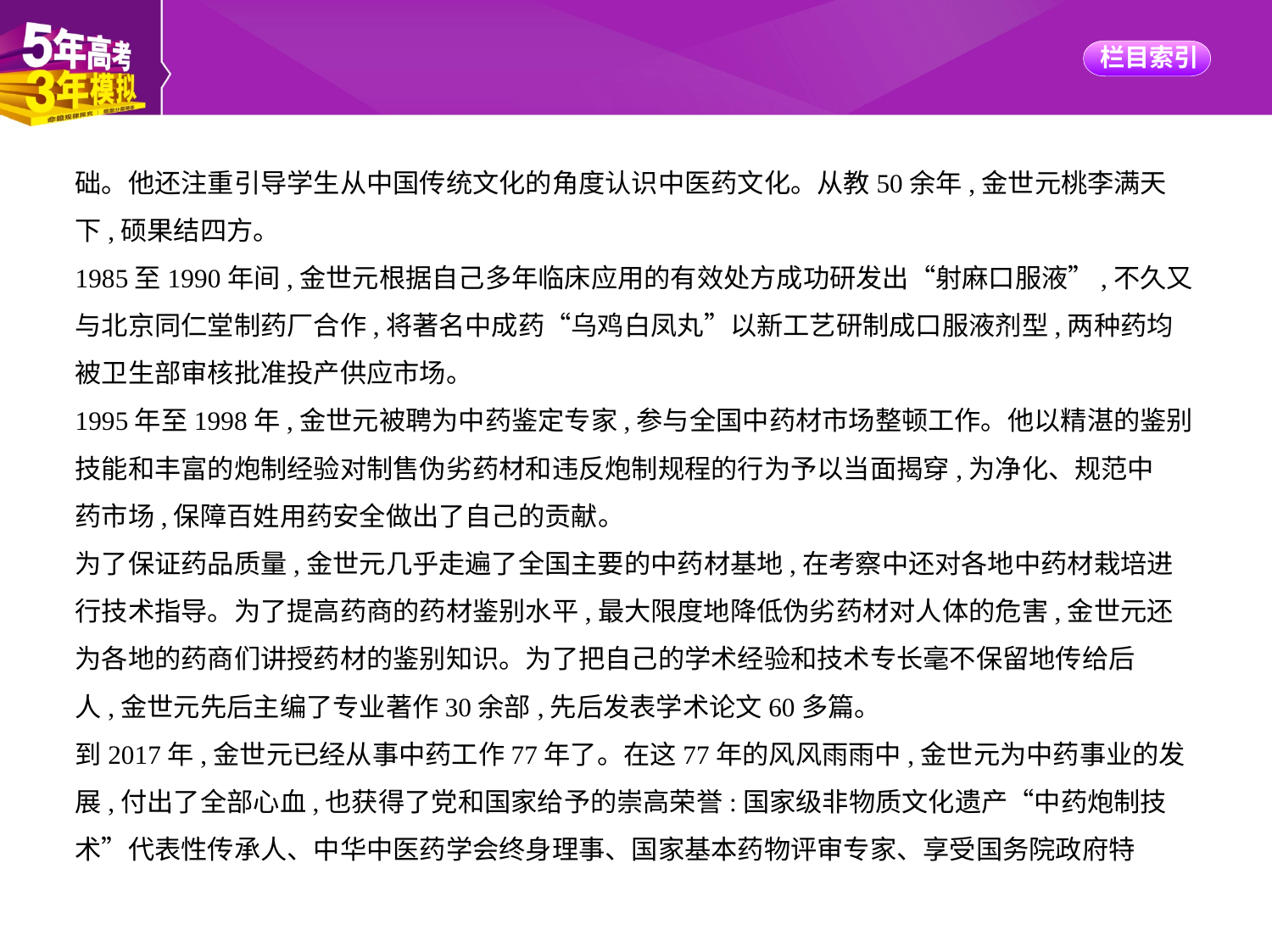

础。他还注重引导学生从中国传统文化的角度认识中医药文化。从教50余年,金世元桃李满天
下,硕果结四方。
1985至1990年间,金世元根据自己多年临床应用的有效处方成功研发出“射麻口服液”,不久又
与北京同仁堂制药厂合作,将著名中成药“乌鸡白凤丸”以新工艺研制成口服液剂型,两种药均
被卫生部审核批准投产供应市场。
1995年至1998年,金世元被聘为中药鉴定专家,参与全国中药材市场整顿工作。他以精湛的鉴别
技能和丰富的炮制经验对制售伪劣药材和违反炮制规程的行为予以当面揭穿,为净化、规范中
药市场,保障百姓用药安全做出了自己的贡献。
为了保证药品质量,金世元几乎走遍了全国主要的中药材基地,在考察中还对各地中药材栽培进
行技术指导。为了提高药商的药材鉴别水平,最大限度地降低伪劣药材对人体的危害,金世元还
为各地的药商们讲授药材的鉴别知识。为了把自己的学术经验和技术专长毫不保留地传给后
人,金世元先后主编了专业著作30余部,先后发表学术论文60多篇。
到2017年,金世元已经从事中药工作77年了。在这77年的风风雨雨中,金世元为中药事业的发
展,付出了全部心血,也获得了党和国家给予的崇高荣誉:国家级非物质文化遗产“中药炮制技
术”代表性传承人、中华中医药学会终身理事、国家基本药物评审专家、享受国务院政府特